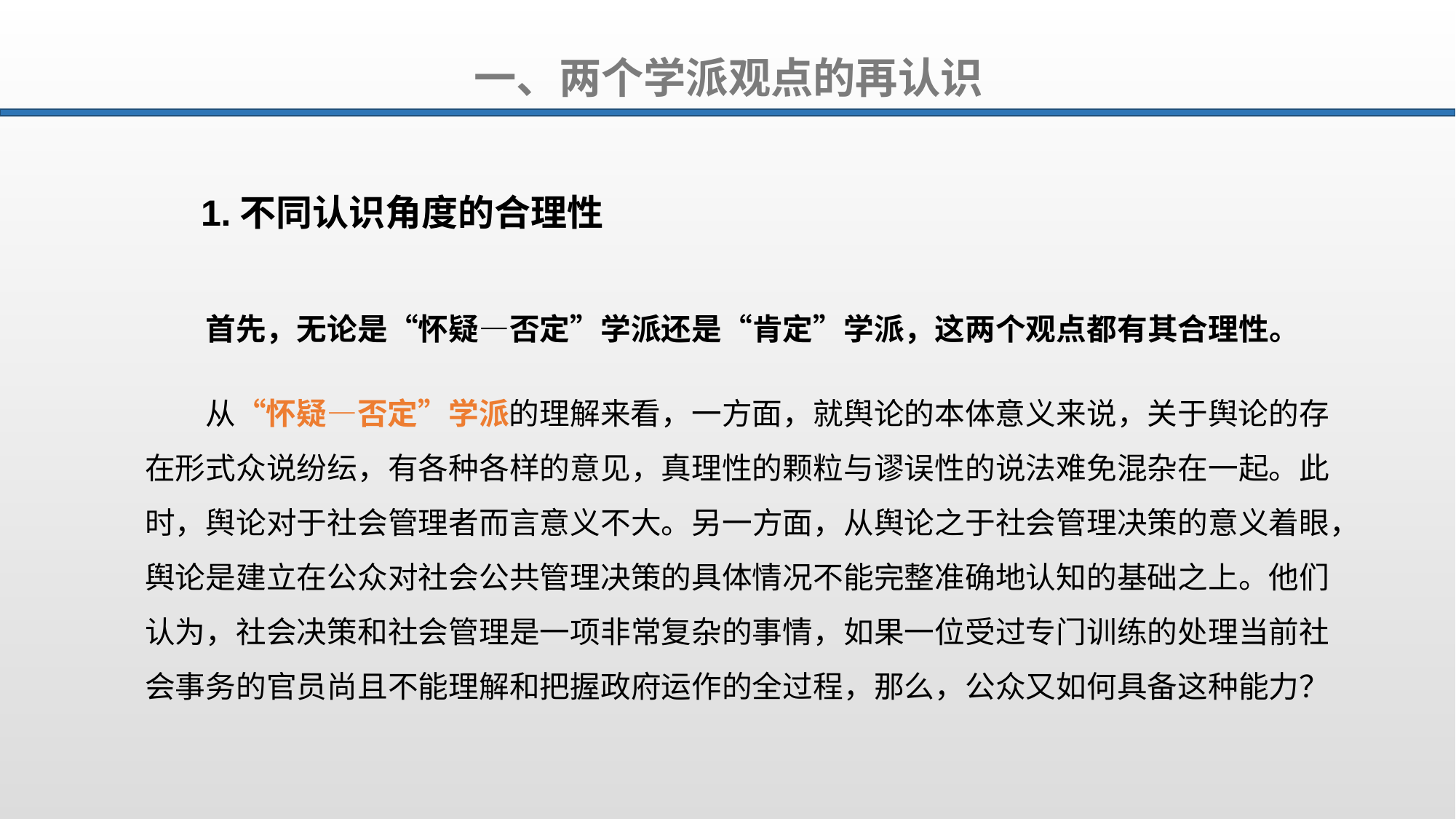

一、两个学派观点的再认识

1.不同认识角度的合理性
首先，无论是“怀疑—否定”学派还是“肯定”学派，这两个观点都有其合理性。
从“怀疑—否定”学派的理解来看，一方面，就舆论的本体意义来说，关于舆论的存在形式众说纷纭，有各种各样的意见，真理性的颗粒与谬误性的说法难免混杂在一起。此时，舆论对于社会管理者而言意义不大。另一方面，从舆论之于社会管理决策的意义着眼，舆论是建立在公众对社会公共管理决策的具体情况不能完整准确地认知的基础之上。他们认为，社会决策和社会管理是一项非常复杂的事情，如果一位受过专门训练的处理当前社会事务的官员尚且不能理解和把握政府运作的全过程，那么，公众又如何具备这种能力？